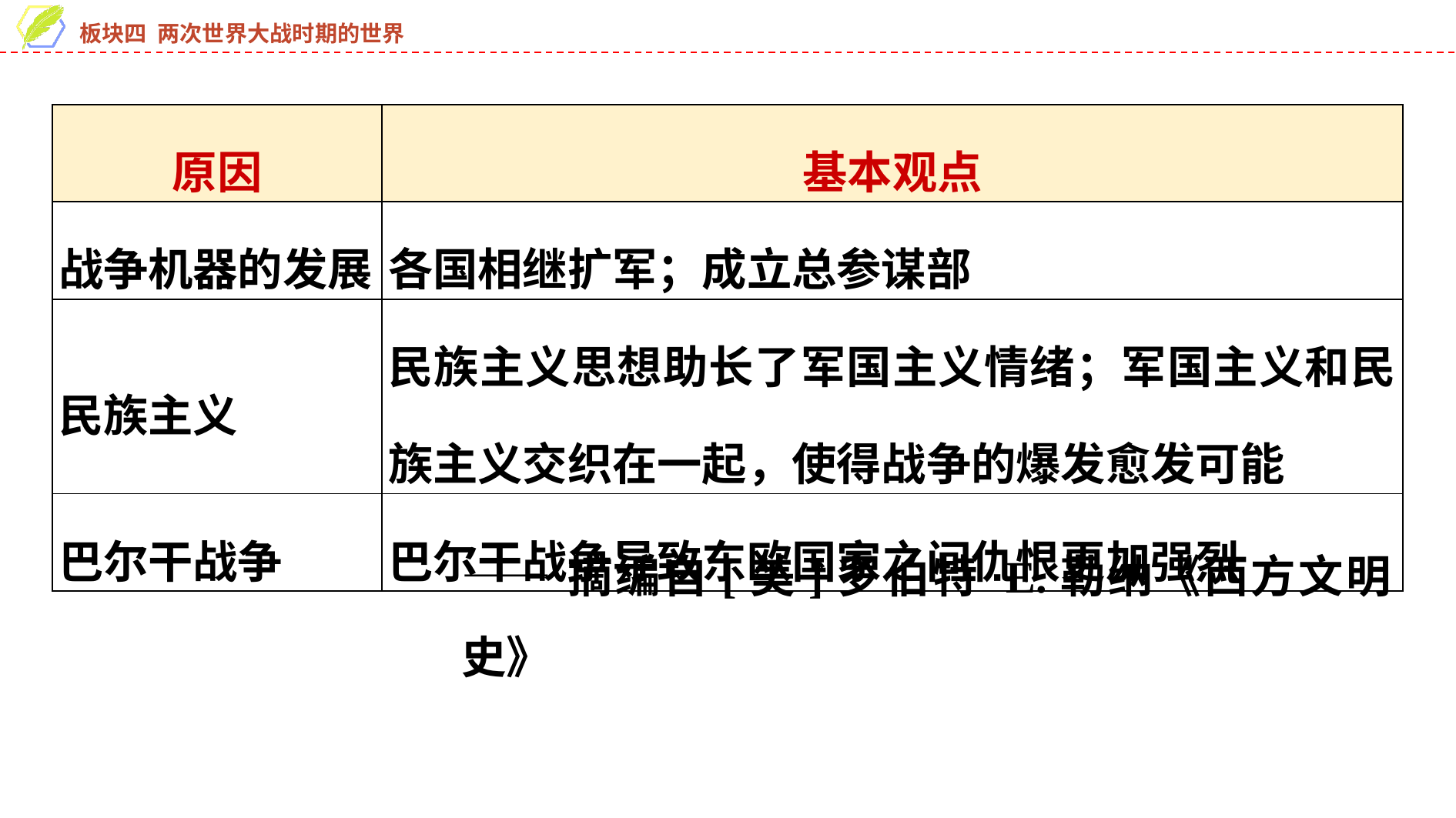

| 原因 | 基本观点 |
| --- | --- |
| 战争机器的发展 | 各国相继扩军；成立总参谋部 |
| 民族主义 | 民族主义思想助长了军国主义情绪；军国主义和民族主义交织在一起，使得战争的爆发愈发可能 |
| 巴尔干战争 | 巴尔干战争导致东欧国家之间仇恨更加强烈 |
——摘编自[美]罗伯特·E.勒纳《西方文明史》